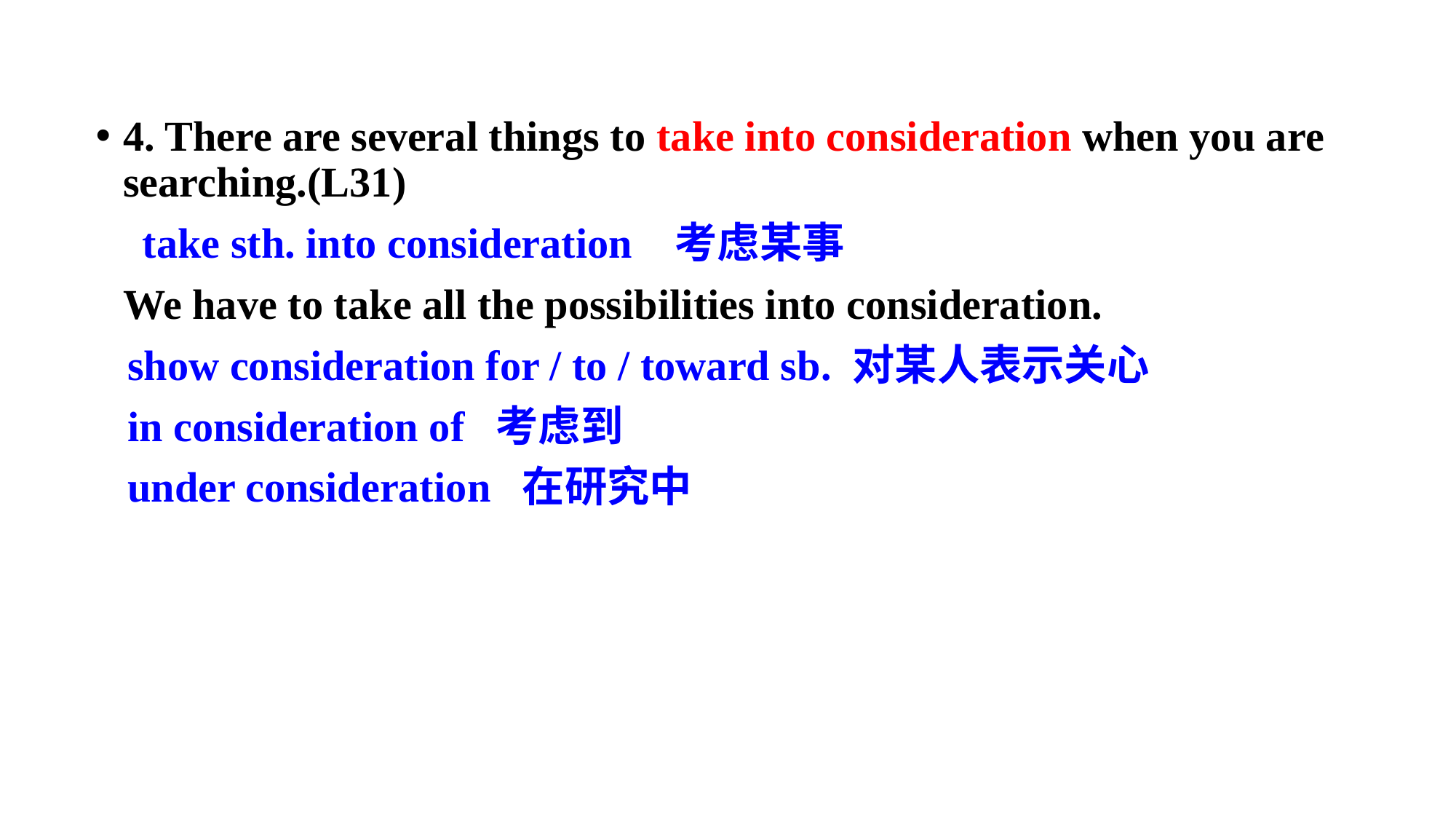

4. There are several things to take into consideration when you are searching.(L31)
	  take sth. into consideration   考虑某事
	We have to take all the possibilities into consideration.
   show consideration for / to / toward sb. 对某人表示关心
   in consideration of  考虑到
   under consideration  在研究中